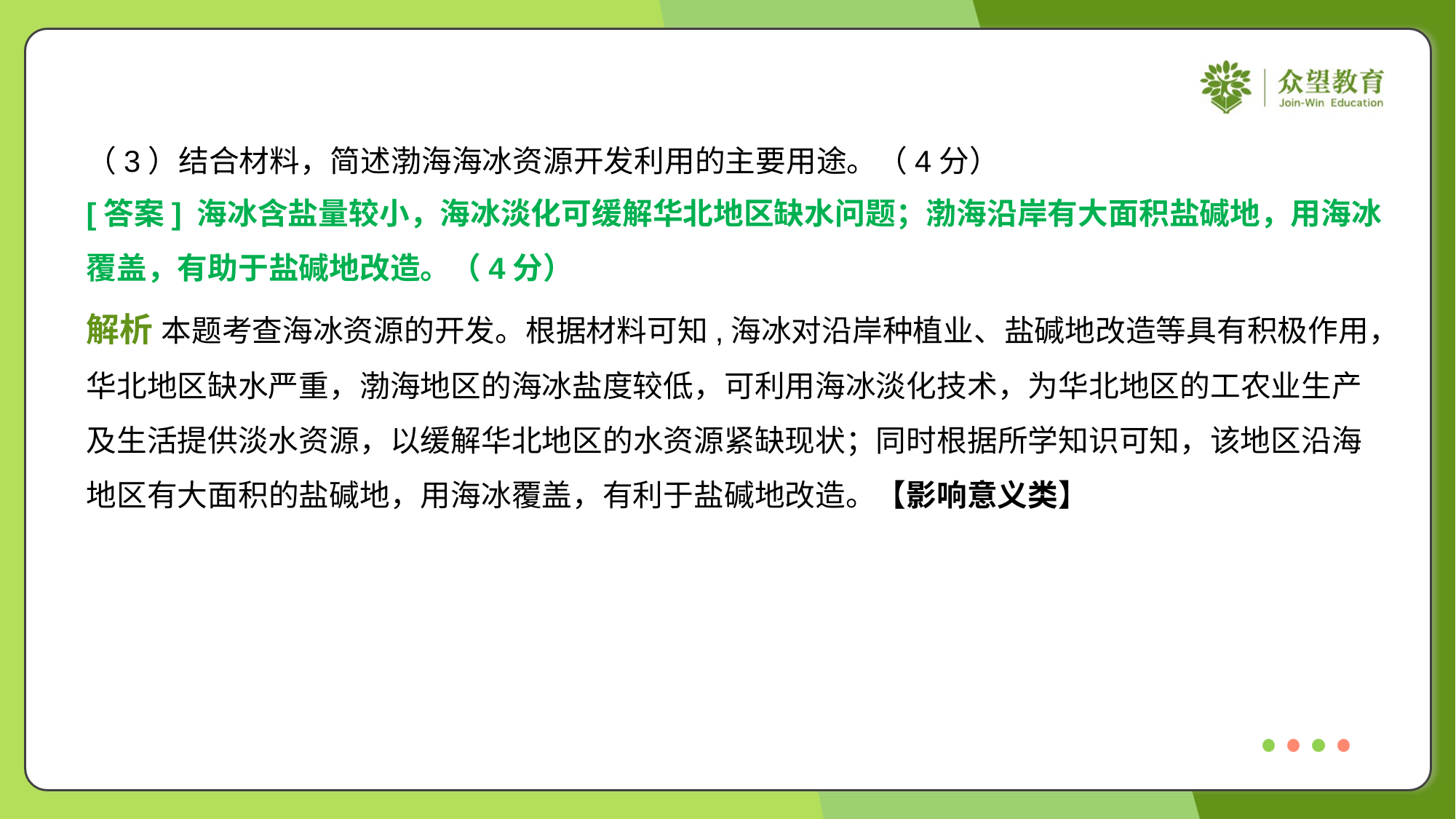

（3）结合材料，简述渤海海冰资源开发利用的主要用途。（4分）
[答案] 海冰含盐量较小，海冰淡化可缓解华北地区缺水问题；渤海沿岸有大面积盐碱地，用海冰
覆盖，有助于盐碱地改造。（4分）
解析 本题考查海冰资源的开发。根据材料可知,海冰对沿岸种植业、盐碱地改造等具有积极作用，
华北地区缺水严重，渤海地区的海冰盐度较低，可利用海冰淡化技术，为华北地区的工农业生产
及生活提供淡水资源，以缓解华北地区的水资源紧缺现状；同时根据所学知识可知，该地区沿海
地区有大面积的盐碱地，用海冰覆盖，有利于盐碱地改造。【影响意义类】